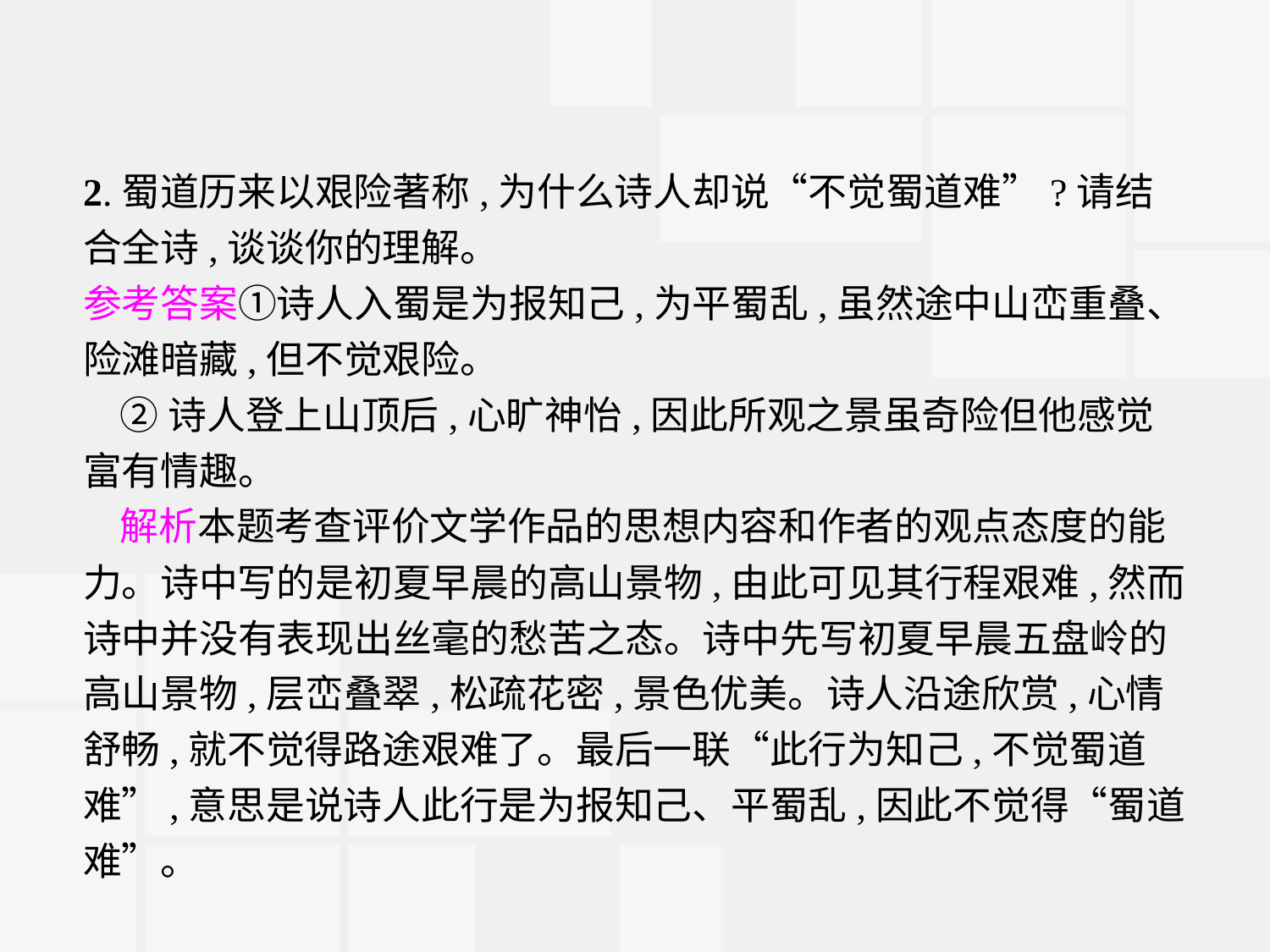

2.蜀道历来以艰险著称,为什么诗人却说“不觉蜀道难”?请结合全诗,谈谈你的理解。
参考答案①诗人入蜀是为报知己,为平蜀乱,虽然途中山峦重叠、险滩暗藏,但不觉艰险。
②诗人登上山顶后,心旷神怡,因此所观之景虽奇险但他感觉富有情趣。
解析本题考查评价文学作品的思想内容和作者的观点态度的能力。诗中写的是初夏早晨的高山景物,由此可见其行程艰难,然而诗中并没有表现出丝毫的愁苦之态。诗中先写初夏早晨五盘岭的高山景物,层峦叠翠,松疏花密,景色优美。诗人沿途欣赏,心情舒畅,就不觉得路途艰难了。最后一联“此行为知己,不觉蜀道难”,意思是说诗人此行是为报知己、平蜀乱,因此不觉得“蜀道难”。